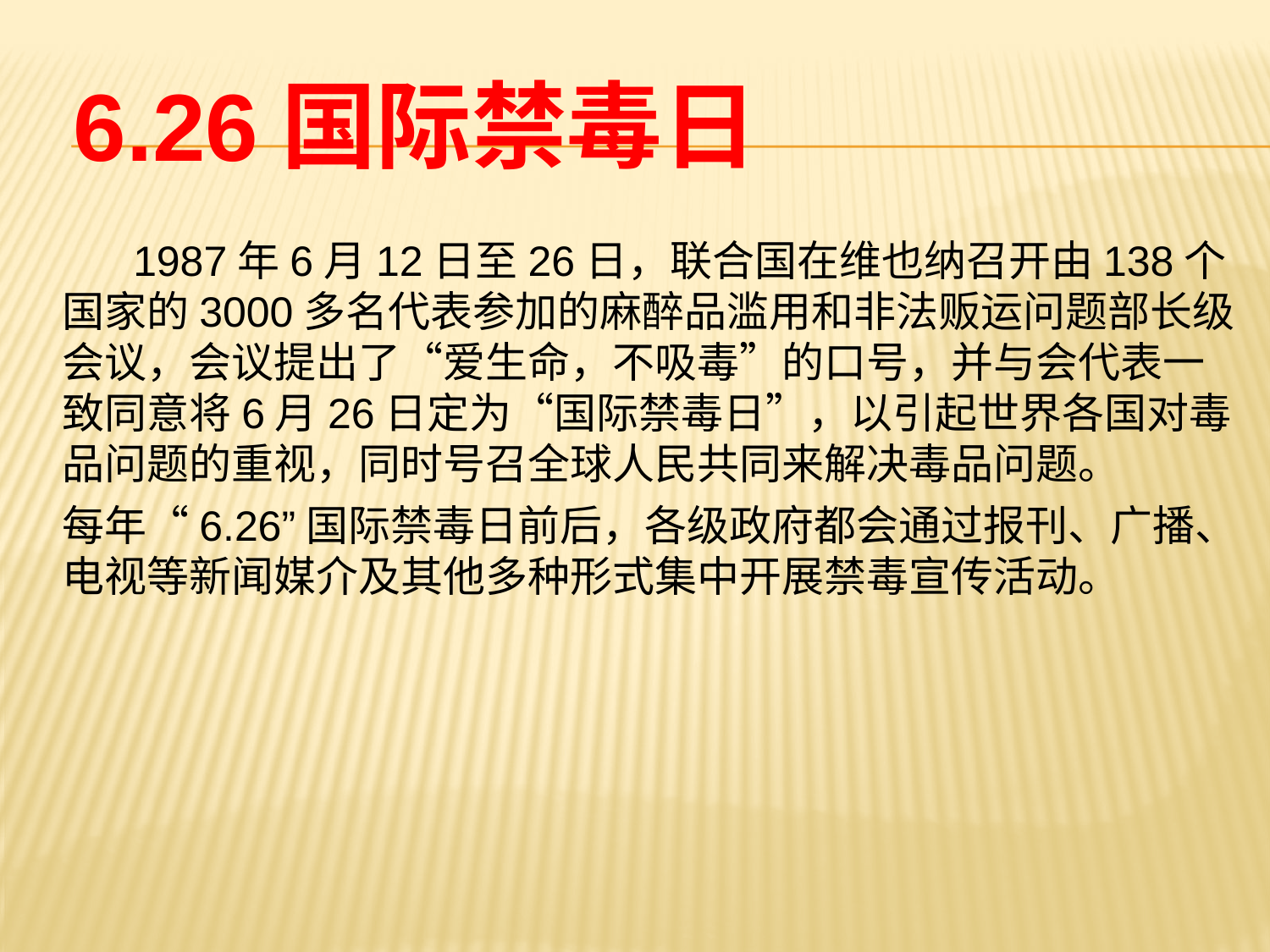

6.26国际禁毒日
      1987年6月12日至26日，联合国在维也纳召开由138个国家的3000多名代表参加的麻醉品滥用和非法贩运问题部长级会议，会议提出了“爱生命，不吸毒”的口号，并与会代表一致同意将6月26日定为“国际禁毒日”，以引起世界各国对毒品问题的重视，同时号召全球人民共同来解决毒品问题。
每年“6.26”国际禁毒日前后，各级政府都会通过报刊、广播、电视等新闻媒介及其他多种形式集中开展禁毒宣传活动。